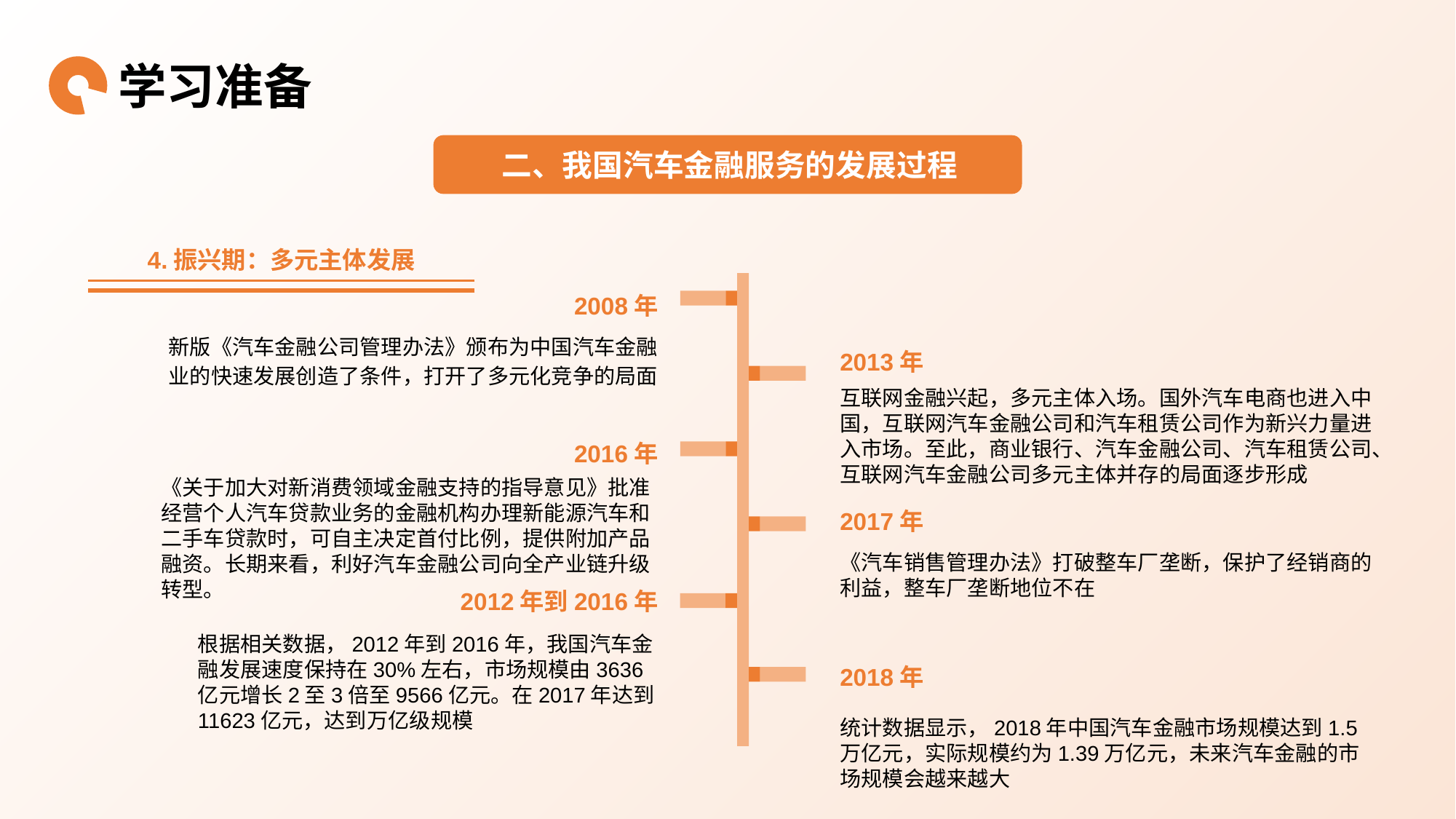

学习准备

二、我国汽车金融服务的发展过程
4.振兴期：多元主体发展

2008年

新版《汽车金融公司管理办法》颁布为中国汽车金融业的快速发展创造了条件，打开了多元化竞争的局面
2013年

互联网金融兴起，多元主体入场。国外汽车电商也进入中国，互联网汽车金融公司和汽车租赁公司作为新兴力量进入市场。至此，商业银行、汽车金融公司、汽车租赁公司、互联网汽车金融公司多元主体并存的局面逐步形成
2016年

《关于加大对新消费领域金融支持的指导意见》批准经营个人汽车贷款业务的金融机构办理新能源汽车和二手车贷款时，可自主决定首付比例，提供附加产品融资。长期来看，利好汽车金融公司向全产业链升级转型。
2017年

《汽车销售管理办法》打破整车厂垄断，保护了经销商的利益，整车厂垄断地位不在
2012年到2016年

根据相关数据，2012年到2016年，我国汽车金融发展速度保持在30%左右，市场规模由3636亿元增长2至3倍至9566亿元。在2017年达到11623亿元，达到万亿级规模
2018年

统计数据显示，2018年中国汽车金融市场规模达到1.5万亿元，实际规模约为1.39万亿元，未来汽车金融的市场规模会越来越大